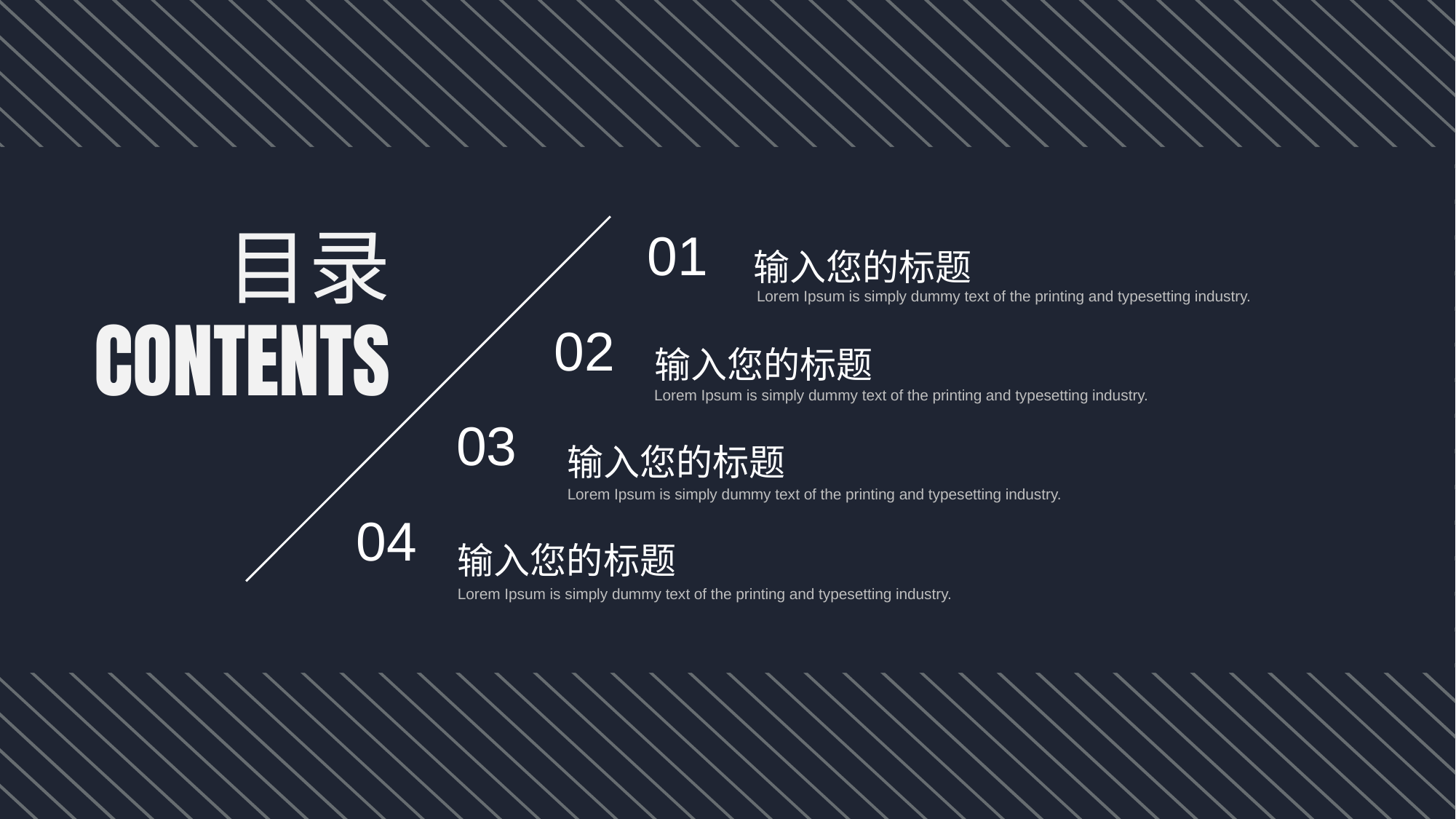

目录
CONTENTS

01
输入您的标题
Lorem Ipsum is simply dummy text of the printing and typesetting industry.
02
输入您的标题
Lorem Ipsum is simply dummy text of the printing and typesetting industry.
03
输入您的标题
Lorem Ipsum is simply dummy text of the printing and typesetting industry.
04
输入您的标题
Lorem Ipsum is simply dummy text of the printing and typesetting industry.